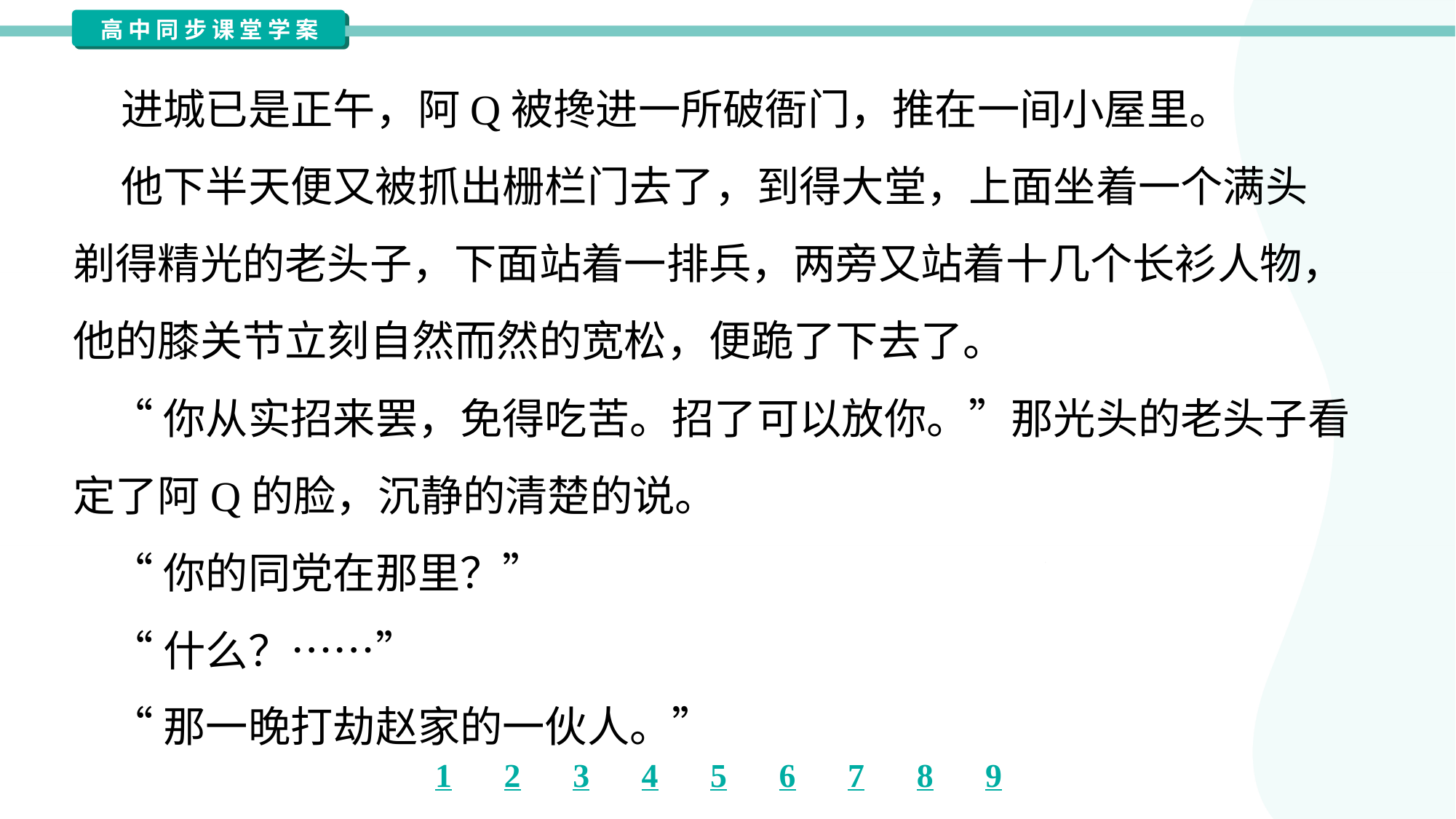

进城已是正午，阿Q被搀进一所破衙门，推在一间小屋里。
    他下半天便又被抓出栅栏门去了，到得大堂，上面坐着一个满头
剃得精光的老头子，下面站着一排兵，两旁又站着十几个长衫人物，
他的膝关节立刻自然而然的宽松，便跪了下去了。
    “你从实招来罢，免得吃苦。招了可以放你。”那光头的老头子看
定了阿Q的脸，沉静的清楚的说。
    “你的同党在那里？”
    “什么？……”
    “那一晚打劫赵家的一伙人。”#1.1.1.7